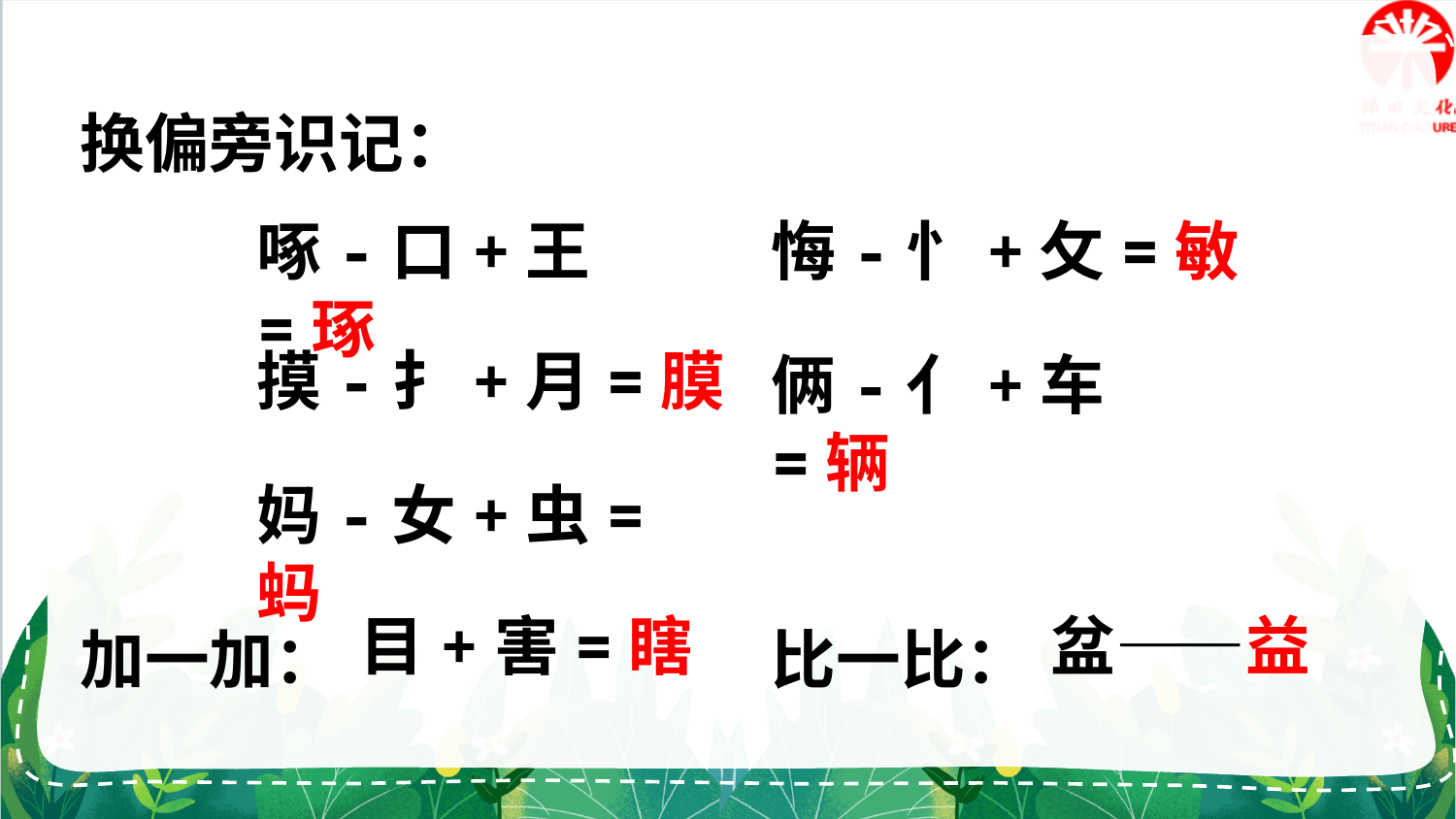

换偏旁识记：
啄-口+王=琢
悔-忄+攵=敏
摸-扌+月=膜
俩-亻+车=辆
妈-女+虫=蚂
加一加：
比一比：
目+害=瞎
盆——益